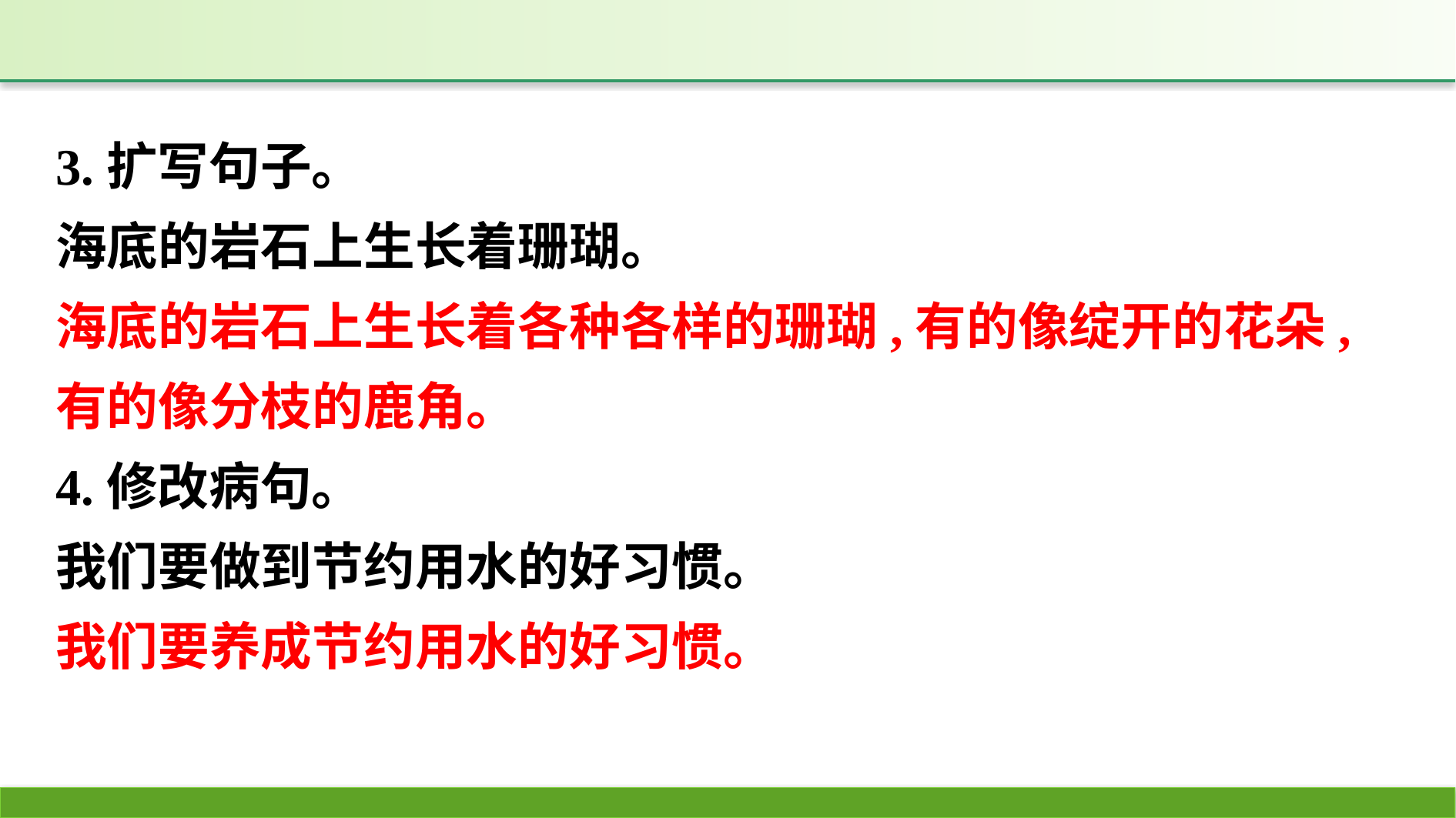

3.扩写句子。
海底的岩石上生长着珊瑚。
海底的岩石上生长着各种各样的珊瑚,有的像绽开的花朵,有的像分枝的鹿角。
4.修改病句。
我们要做到节约用水的好习惯。
我们要养成节约用水的好习惯。